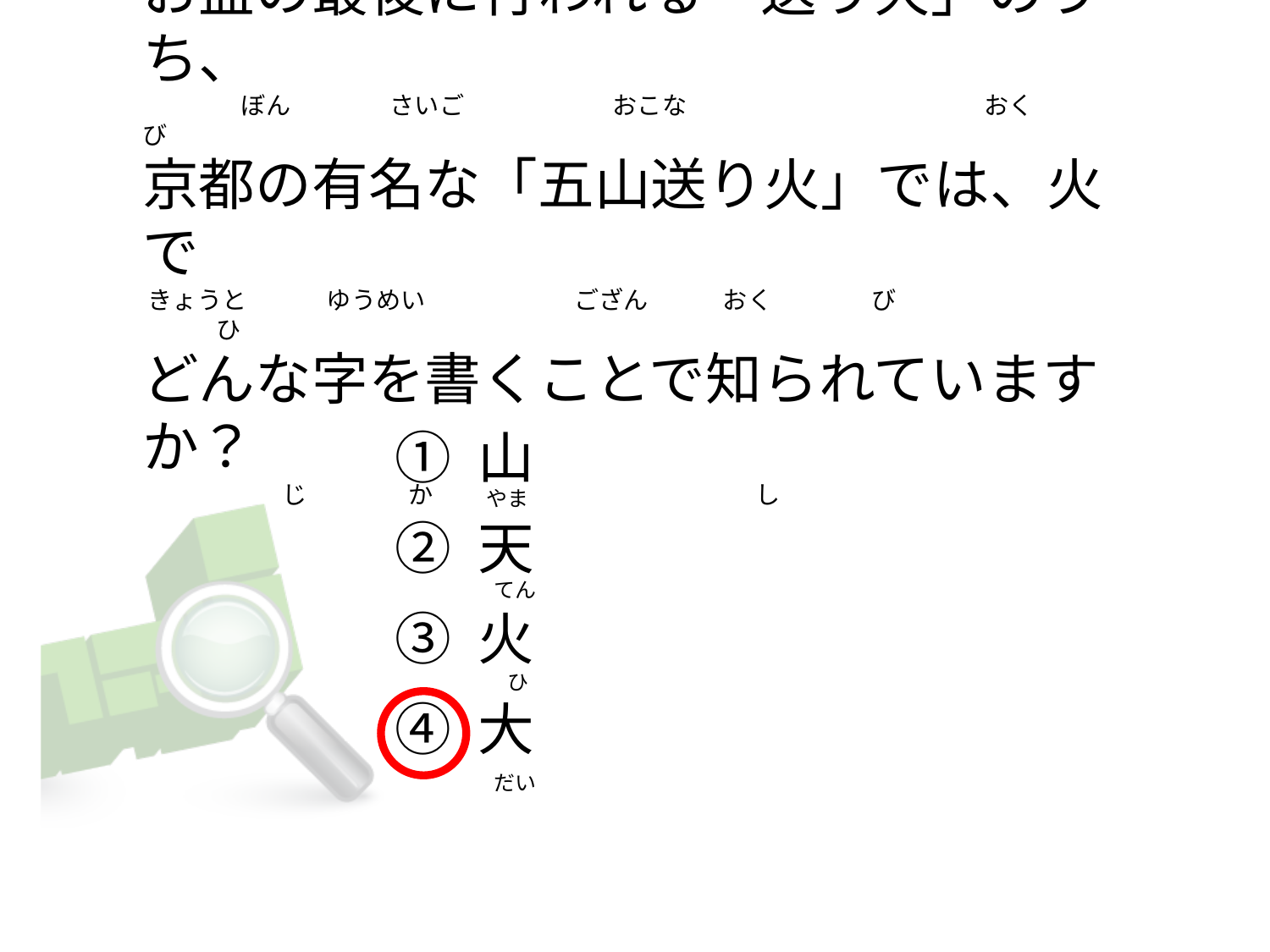

# お盆の最後に行われる「送り火」のうち、 　　　　ぼん　　　　さいご　　　　　　おこな　　　　　　　　　　　　おく　　　び　　　　　　　　　　　　　　　 京都の有名な「五山送り火」では、火で きょうと          　ゆうめい　　　　　　ござん　　　おく　　　　び　　　　　　　　　　　　ひ　　　　　　　　　　　　 どんな字を書くことで知られていますか？ 　                     じ　　　     か　　　　　　　　　　　　　し
① 山
② 天
③ 火
④ 大
　やま
　　てん
　　ひ

　　だい